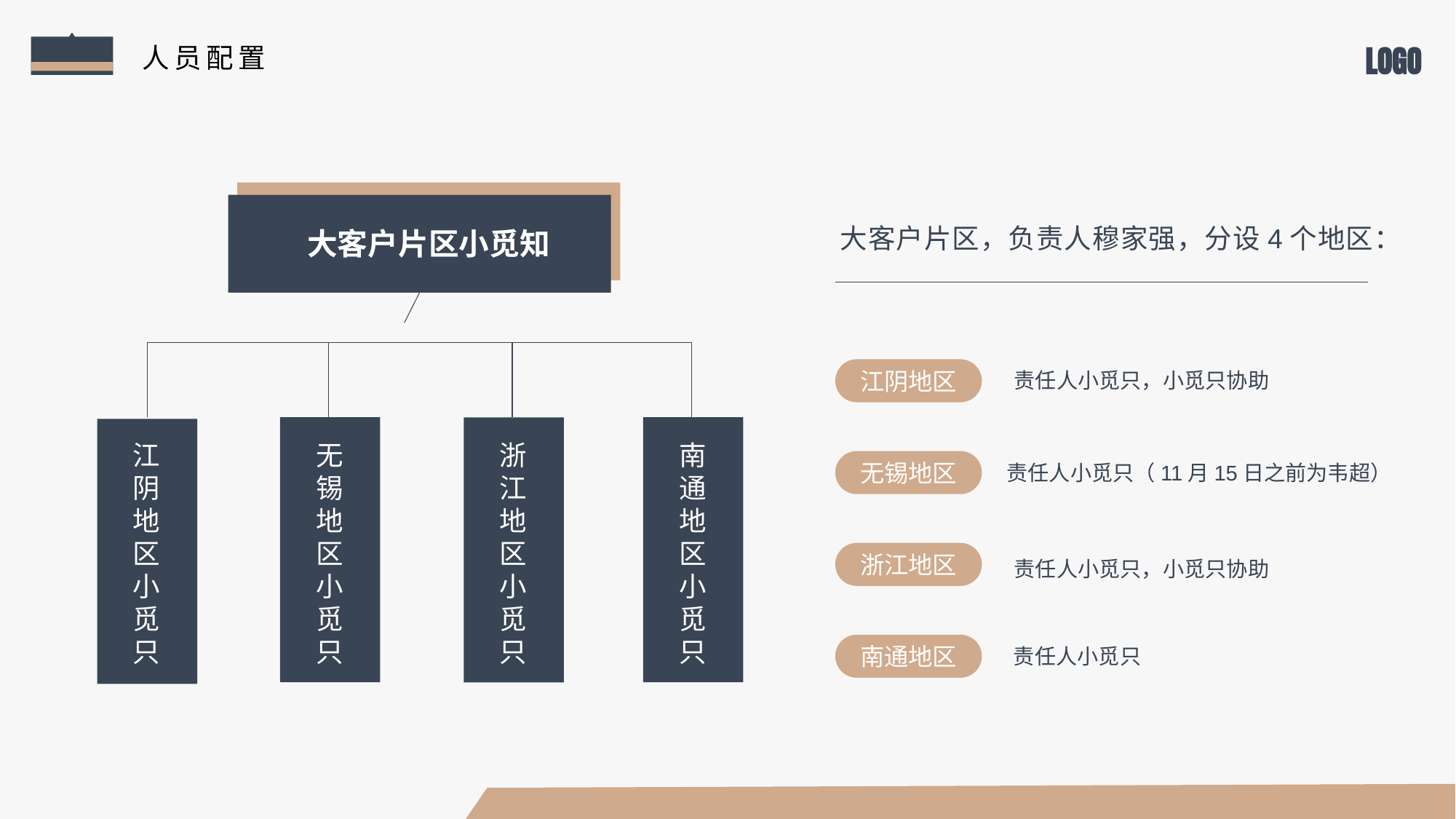

人员配置

PART
大客户片区，负责人穆家强，分设4个地区：
大客户片区小觅知
江阴地区
责任人小觅只，小觅只协助

无锡地区
小觅只

南通地区
小觅只

浙江地区
小觅只

江阴地区
小觅只
无锡地区
责任人小觅只（11月15日之前为韦超）
浙江地区
责任人小觅只，小觅只协助
南通地区
责任人小觅只